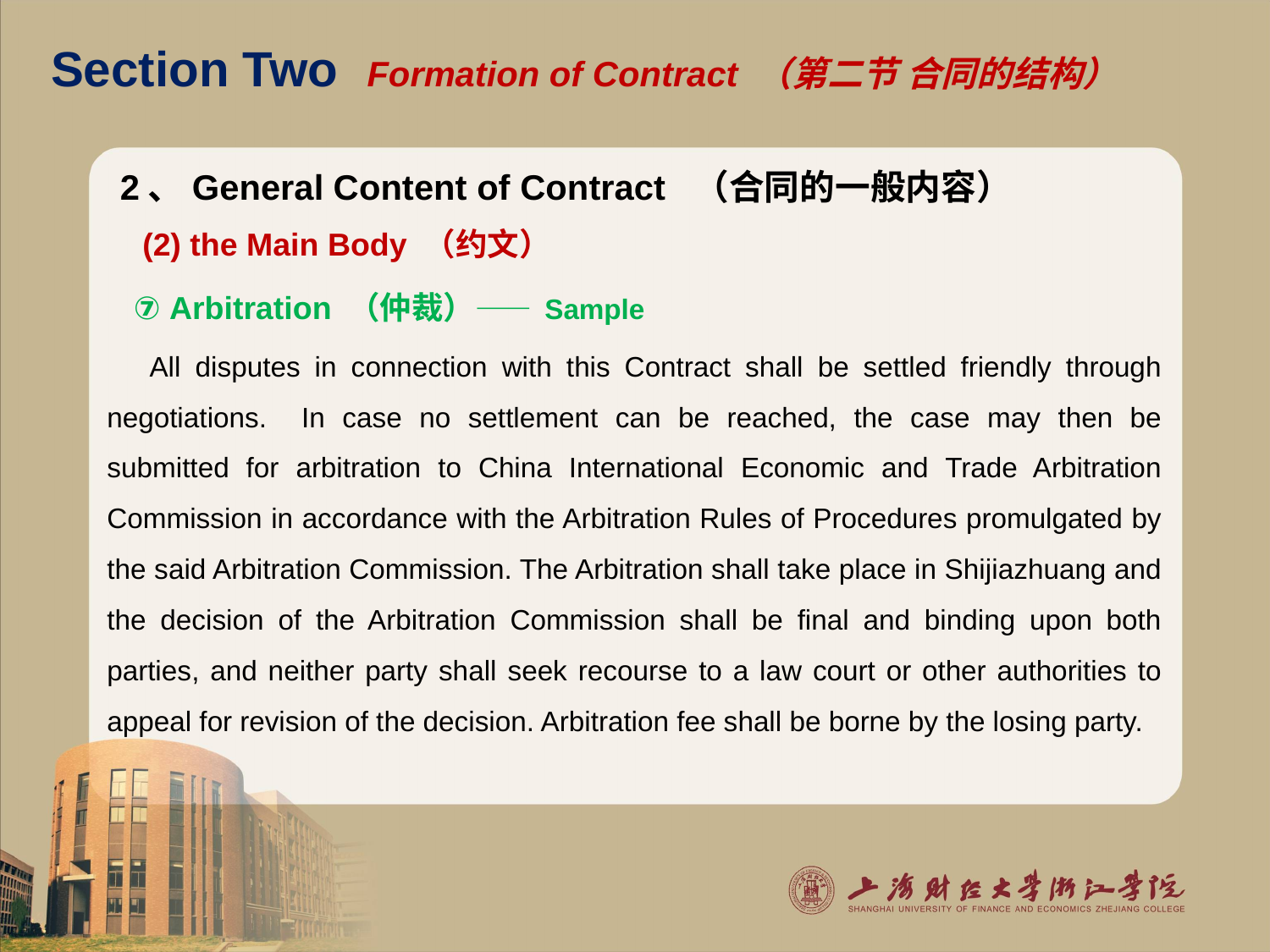

# Section Two   Formation of Contract （第二节 合同的结构）
2、General Content of Contract  （合同的一般内容）
    (2) the Main Body （约文）
   ⑦ Arbitration （仲裁）—— Sample
   All disputes in connection with this Contract shall be settled friendly through negotiations.  In case no settlement can be reached, the case may then be submitted for arbitration to China International Economic and Trade Arbitration Commission in accordance with the Arbitration Rules of Procedures promulgated by the said Arbitration Commission. The Arbitration shall take place in Shijiazhuang and the decision of the Arbitration Commission shall be final and binding upon both parties, and neither party shall seek recourse to a law court or other authorities to appeal for revision of the decision. Arbitration fee shall be borne by the losing party.